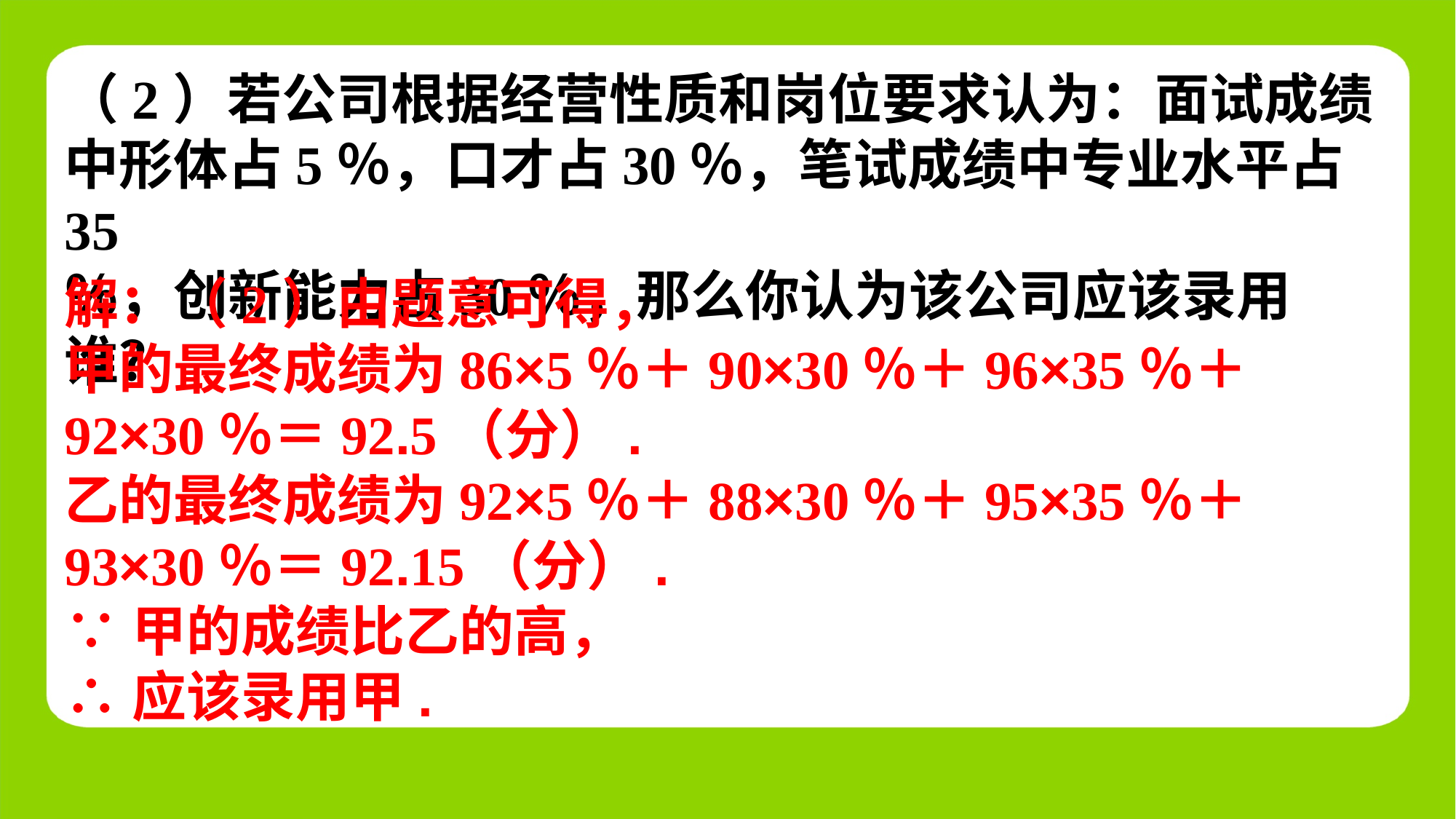

（2）若公司根据经营性质和岗位要求认为：面试成绩
中形体占5％，口才占30％，笔试成绩中专业水平占35
％，创新能力占30％，那么你认为该公司应该录用谁？
解：（2）由题意可得，
甲的最终成绩为86×5％＋90×30％＋96×35％＋
92×30％＝92.5（分）.
乙的最终成绩为92×5％＋88×30％＋95×35％＋
93×30％＝92.15（分）.
∵甲的成绩比乙的高，
∴应该录用甲.